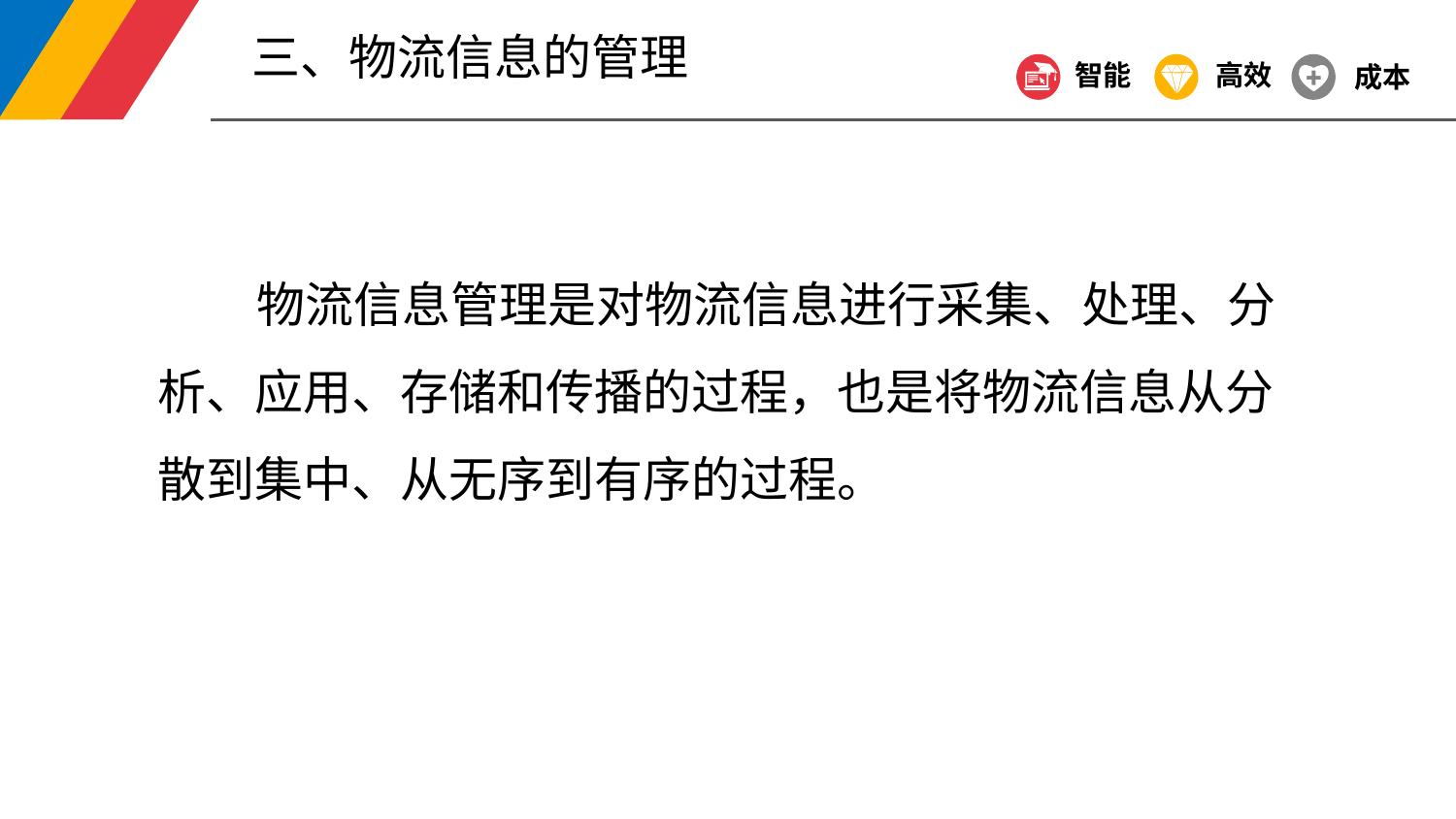

三、物流信息的管理
智能
高效
成本
        物流信息管理是对物流信息进行采集、处理、分析、应用、存储和传播的过程，也是将物流信息从分散到集中、从无序到有序的过程。